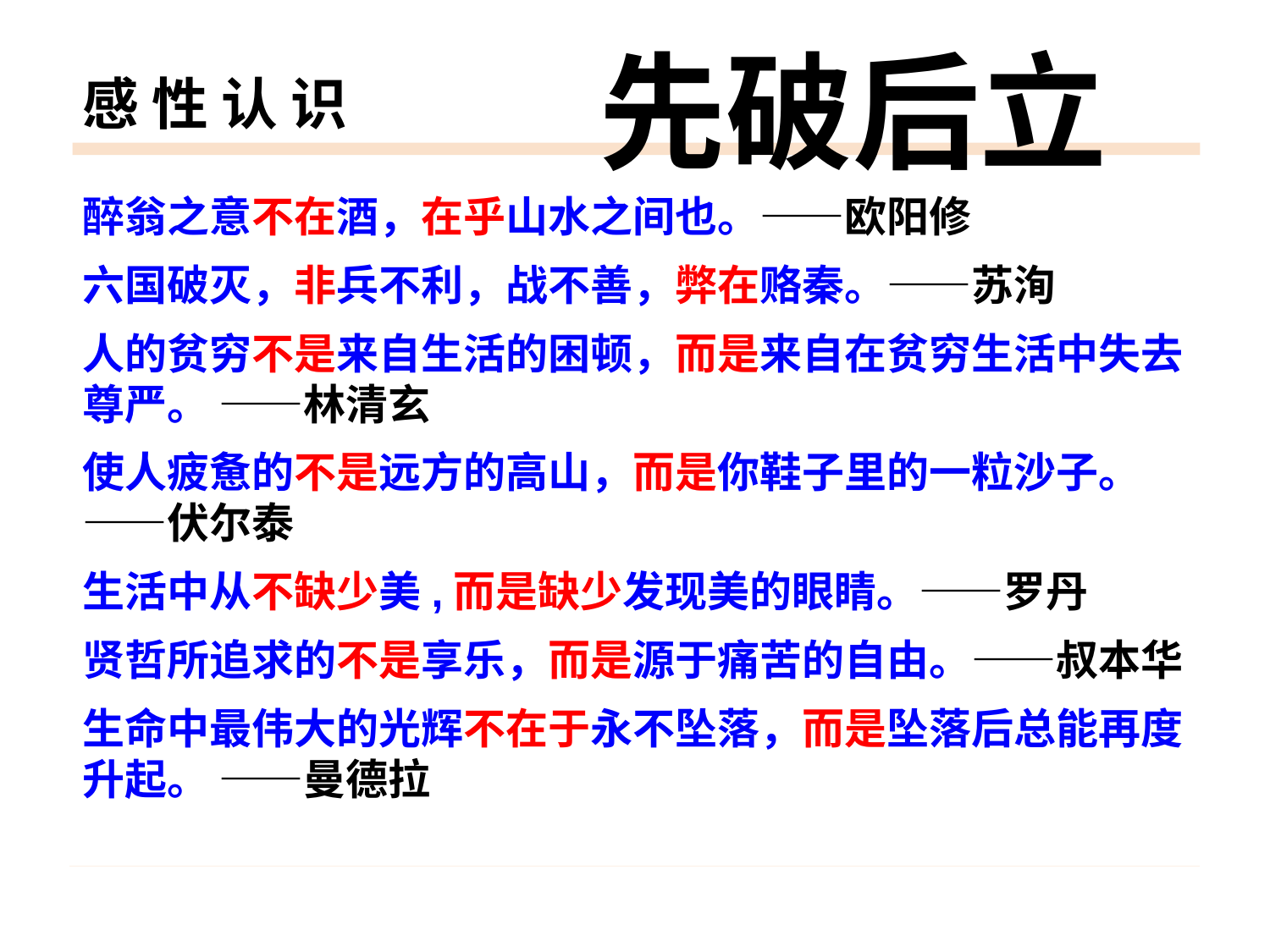

# 感 性 认 识
先破后立
醉翁之意不在酒，在乎山水之间也。——欧阳修
六国破灭，非兵不利，战不善，弊在赂秦。——苏洵
人的贫穷不是来自生活的困顿，而是来自在贫穷生活中失去尊严。 ——林清玄
使人疲惫的不是远方的高山，而是你鞋子里的一粒沙子。——伏尔泰
生活中从不缺少美,而是缺少发现美的眼睛。——罗丹
贤哲所追求的不是享乐，而是源于痛苦的自由。——叔本华
生命中最伟大的光辉不在于永不坠落，而是坠落后总能再度升起。 ——曼德拉